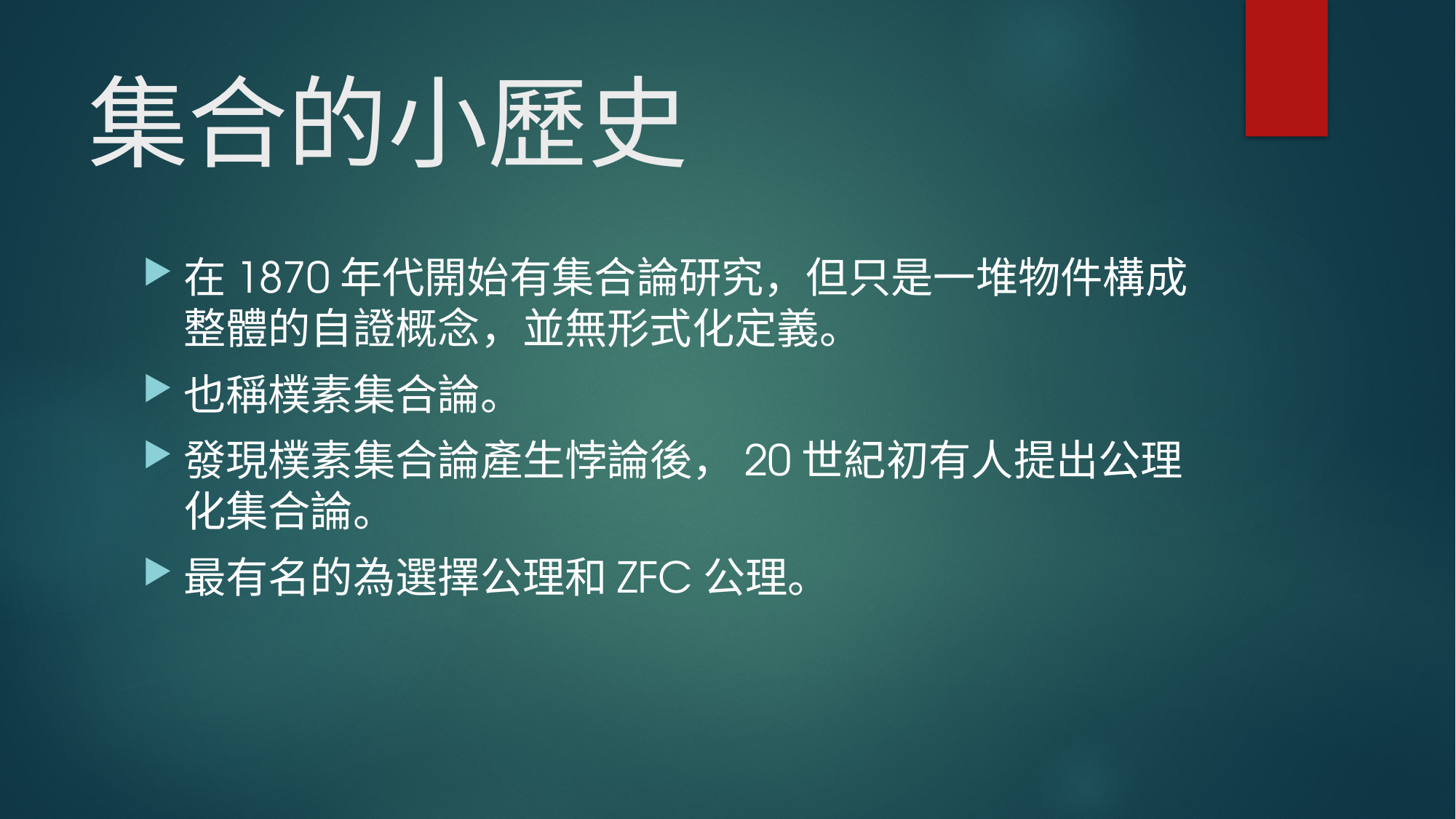

# 集合的小歷史
在1870年代開始有集合論研究，但只是一堆物件構成整體的自證概念，並無形式化定義。
也稱樸素集合論。
發現樸素集合論產生悖論後，20世紀初有人提出公理化集合論。
最有名的為選擇公理和ZFC公理。